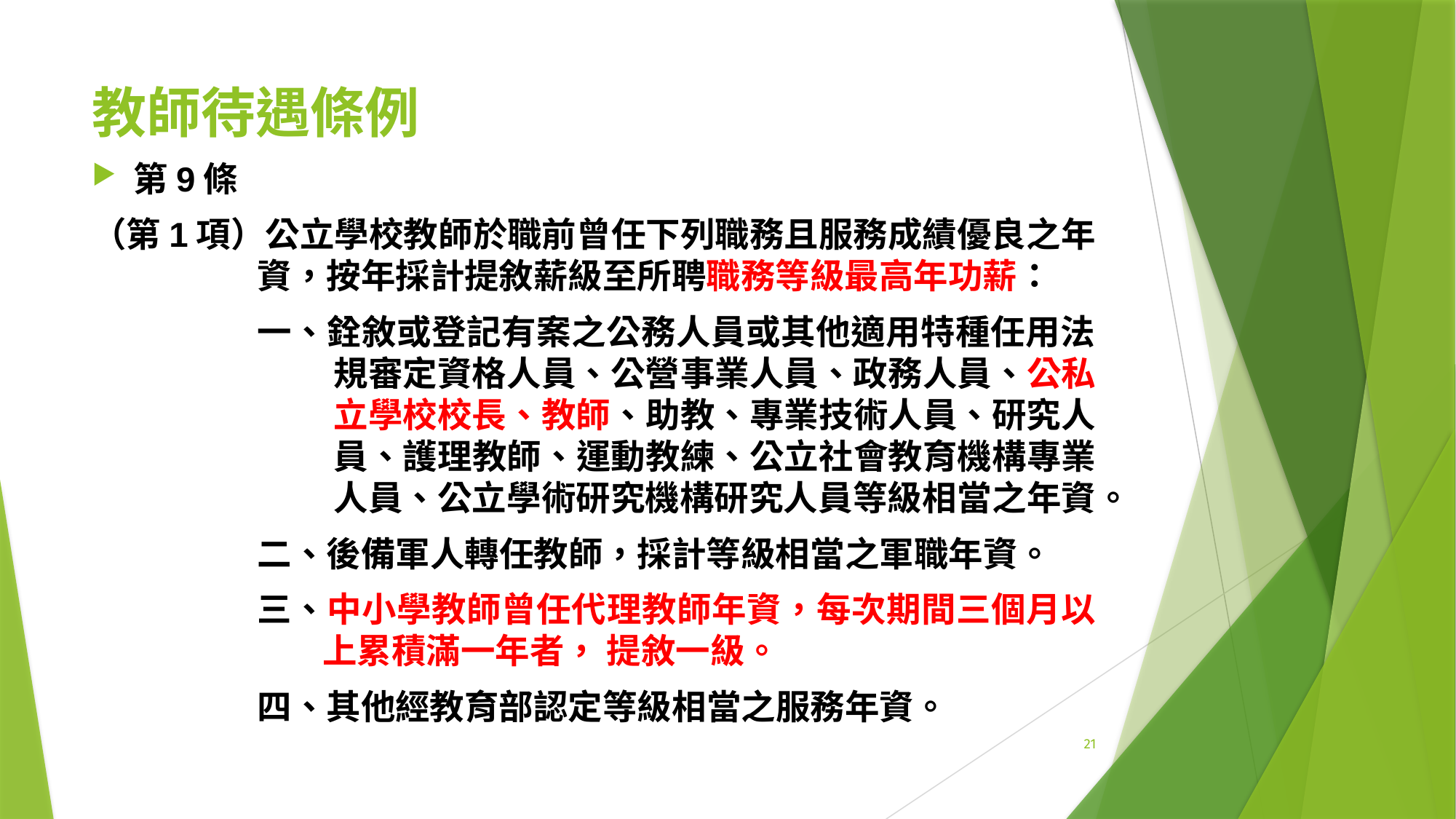

# 教師待遇條例
第9條
（第1項）公立學校教師於職前曾任下列職務且服務成績優良之年資，按年採計提敘薪級至所聘職務等級最高年功薪：
一、銓敘或登記有案之公務人員或其他適用特種任用法規審定資格人員、公營事業人員、政務人員、公私立學校校長、教師、助教、專業技術人員、研究人員、護理教師、運動教練、公立社會教育機構專業人員、公立學術研究機構研究人員等級相當之年資。
二、後備軍人轉任教師，採計等級相當之軍職年資。
三、中小學教師曾任代理教師年資，每次期間三個月以上累積滿一年者， 提敘一級。
四、其他經教育部認定等級相當之服務年資。

21